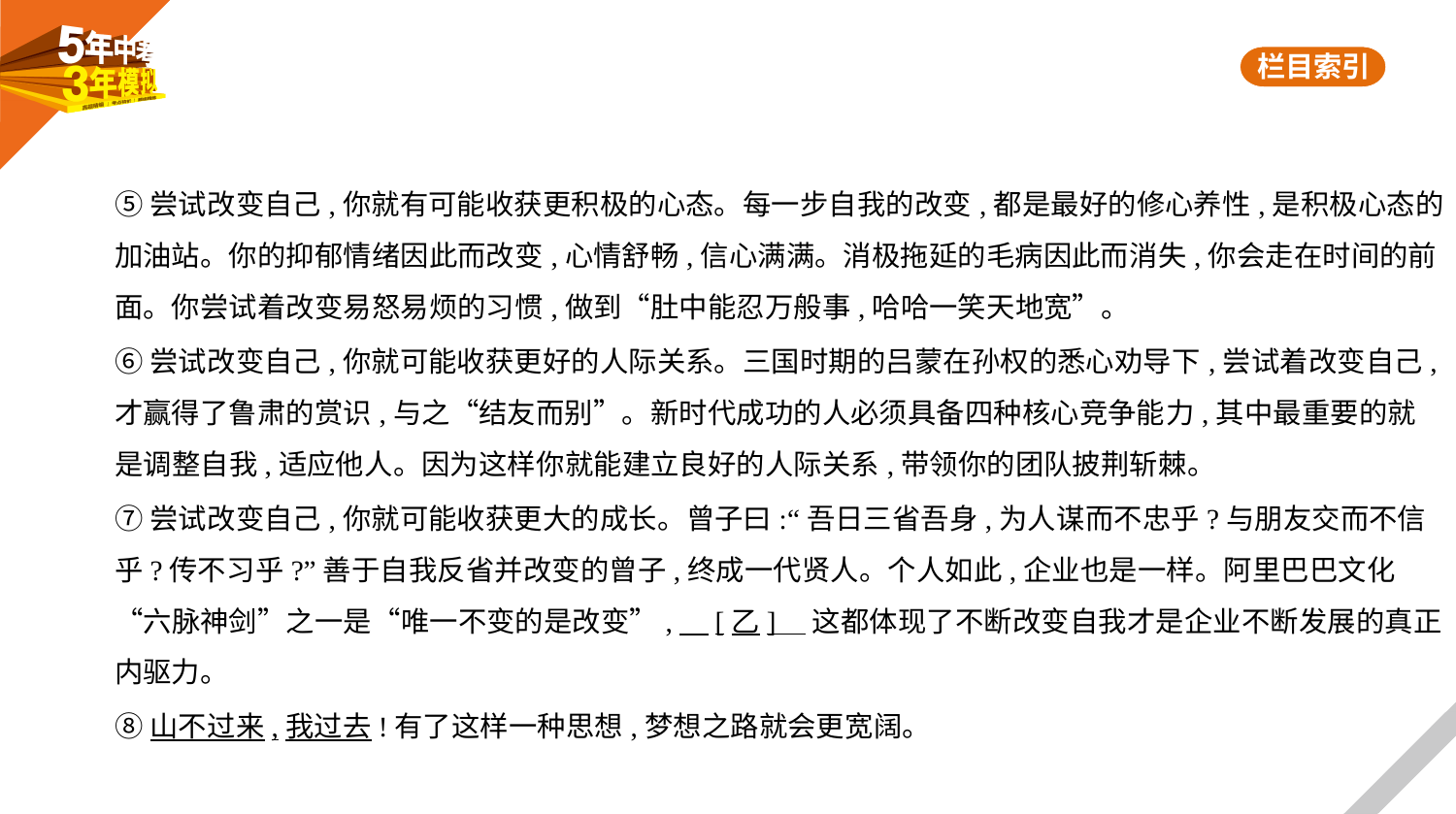

⑤尝试改变自己,你就有可能收获更积极的心态。每一步自我的改变,都是最好的修心养性,是积极心态的
加油站。你的抑郁情绪因此而改变,心情舒畅,信心满满。消极拖延的毛病因此而消失,你会走在时间的前
面。你尝试着改变易怒易烦的习惯,做到“肚中能忍万般事,哈哈一笑天地宽”。
⑥尝试改变自己,你就可能收获更好的人际关系。三国时期的吕蒙在孙权的悉心劝导下,尝试着改变自己,
才赢得了鲁肃的赏识,与之“结友而别”。新时代成功的人必须具备四种核心竞争能力,其中最重要的就
是调整自我,适应他人。因为这样你就能建立良好的人际关系,带领你的团队披荆斩棘。
⑦尝试改变自己,你就可能收获更大的成长。曾子曰:“吾日三省吾身,为人谋而不忠乎?与朋友交而不信
乎?传不习乎?”善于自我反省并改变的曾子,终成一代贤人。个人如此,企业也是一样。阿里巴巴文化
“六脉神剑”之一是“唯一不变的是改变”,　[乙]    这都体现了不断改变自我才是企业不断发展的真正
内驱力。
⑧山不过来,我过去!有了这样一种思想,梦想之路就会更宽阔。